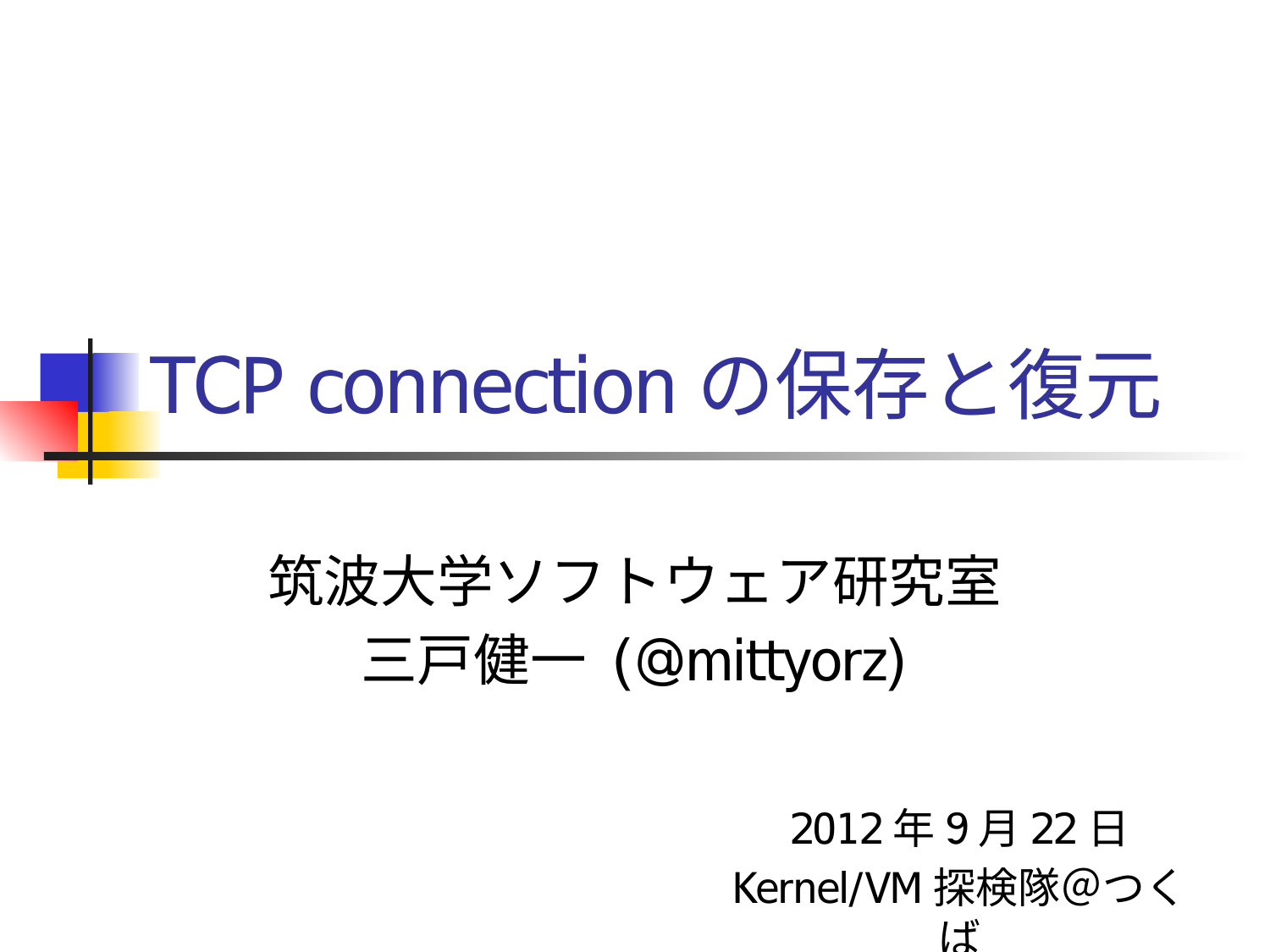

# TCP connectionの保存と復元
筑波大学ソフトウェア研究室
三戸健一 (@mittyorz)

2012年9月22日
Kernel/VM探検隊＠つくば